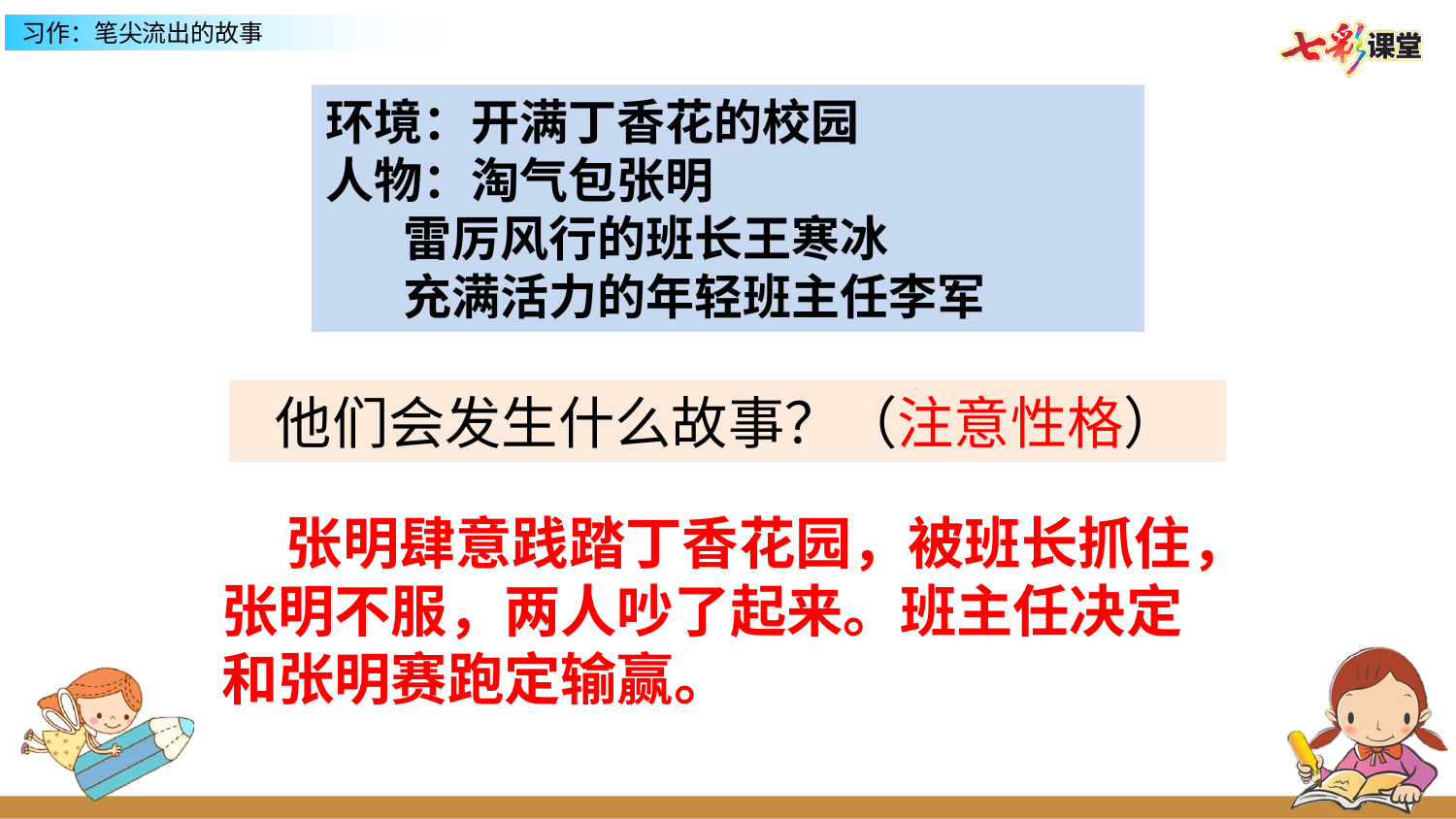

环境：开满丁香花的校园
人物：淘气包张明
      雷厉风行的班长王寒冰
      充满活力的年轻班主任李军
他们会发生什么故事？（注意性格）
    张明肆意践踏丁香花园，被班长抓住，张明不服，两人吵了起来。班主任决定和张明赛跑定输赢。